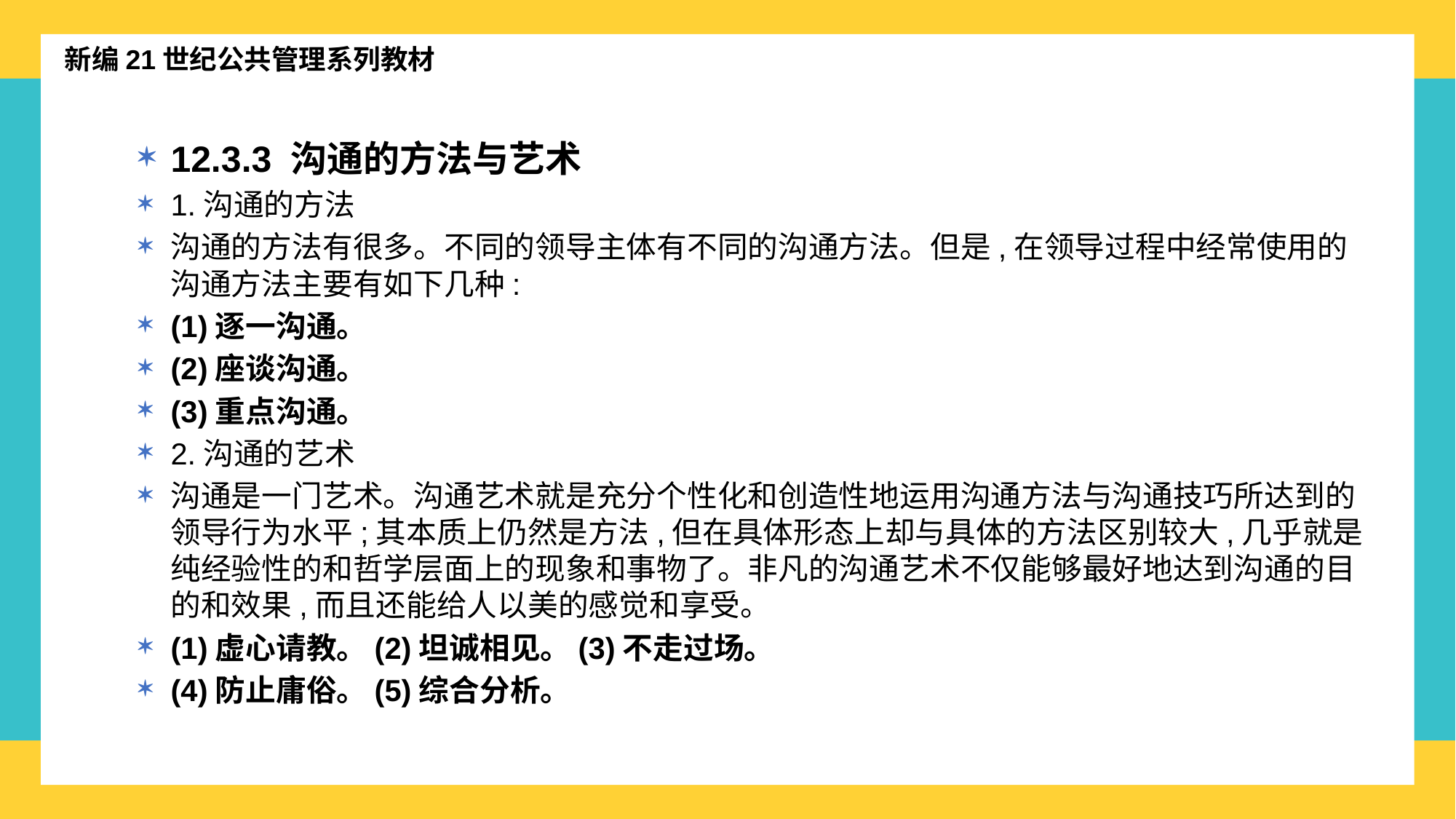

新编21世纪公共管理系列教材
12.3.3 沟通的方法与艺术
1.沟通的方法
沟通的方法有很多。不同的领导主体有不同的沟通方法。但是,在领导过程中经常使用的沟通方法主要有如下几种:
(1)逐一沟通。
(2)座谈沟通。
(3)重点沟通。
2.沟通的艺术
沟通是一门艺术。沟通艺术就是充分个性化和创造性地运用沟通方法与沟通技巧所达到的领导行为水平;其本质上仍然是方法,但在具体形态上却与具体的方法区别较大,几乎就是纯经验性的和哲学层面上的现象和事物了。非凡的沟通艺术不仅能够最好地达到沟通的目的和效果,而且还能给人以美的感觉和享受。
(1)虚心请教。(2)坦诚相见。(3)不走过场。
(4)防止庸俗。(5)综合分析。